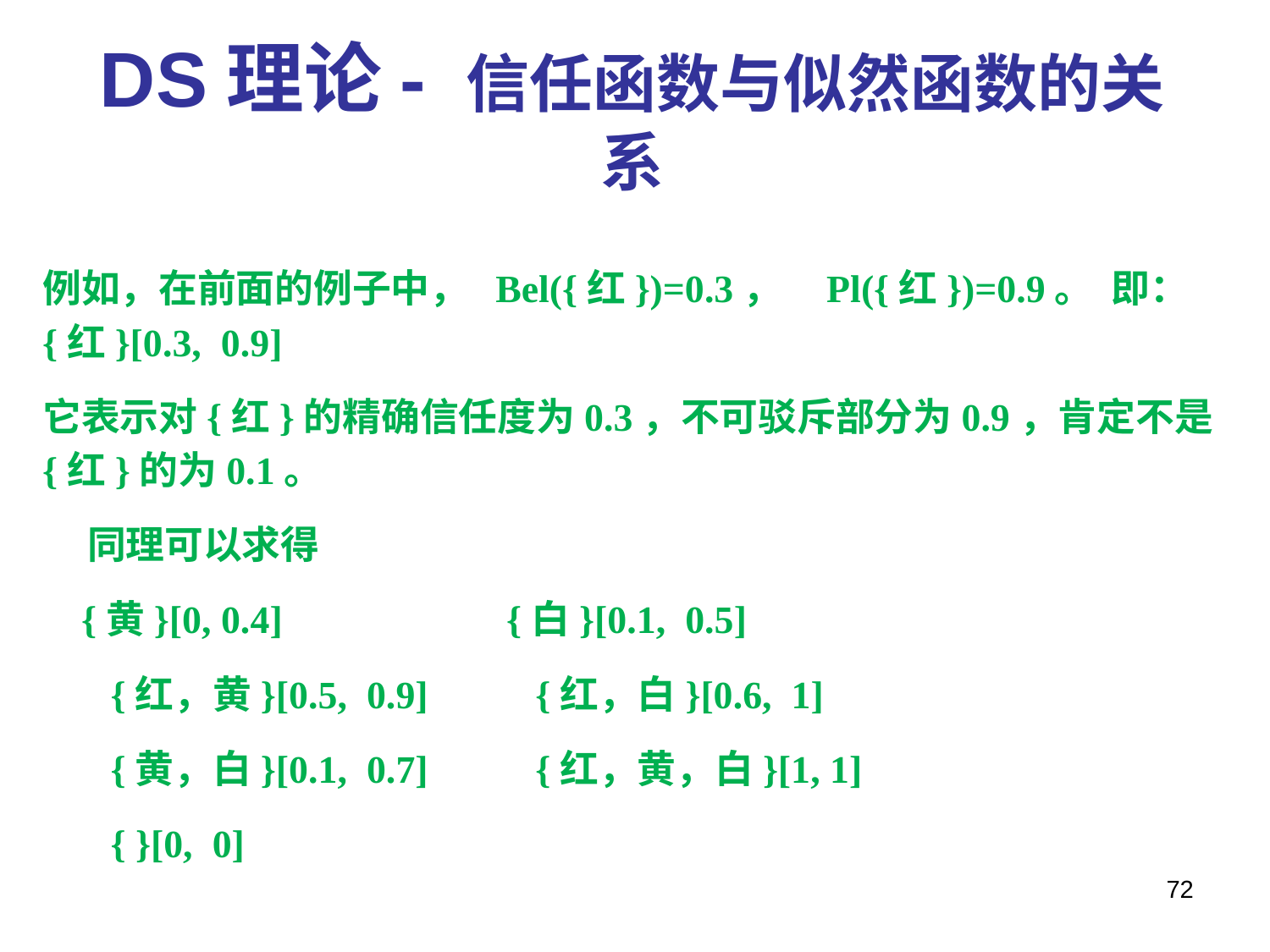

DS理论- 信任函数与似然函数的关系
例如，在前面的例子中，  Bel({红})=0.3，    Pl({红})=0.9。  即： {红}[0.3,  0.9]
它表示对{红}的精确信任度为0.3，不可驳斥部分为0.9，肯定不是{红}的为0.1。
    同理可以求得
    {黄}[0, 0.4]                       {白}[0.1,  0.5]
       {红，黄}[0.5,  0.9]           {红，白}[0.6,  1]
       {黄，白}[0.1,  0.7]           {红，黄，白}[1, 1]
       { }[0,  0]
72